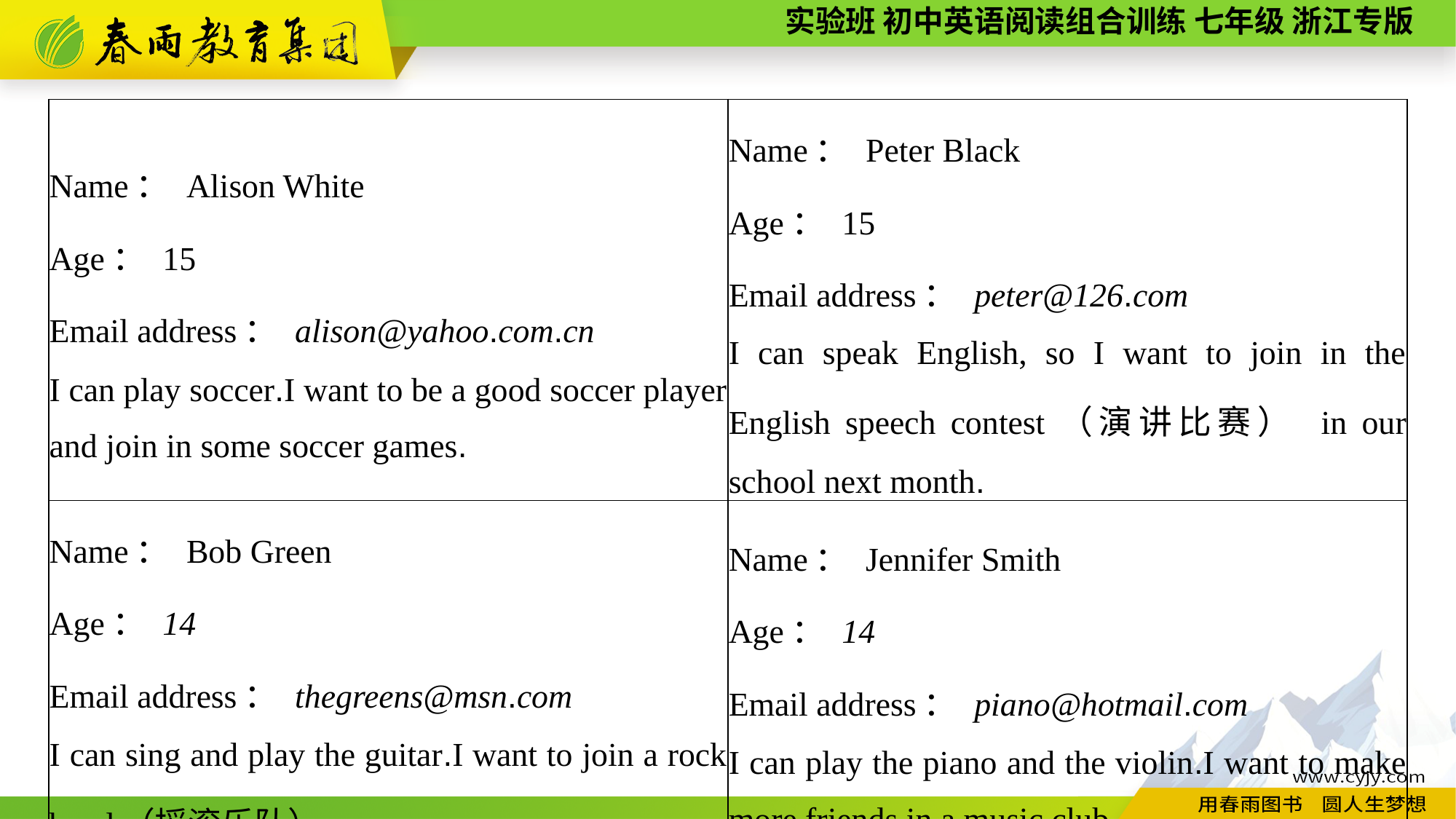

| Name： Alison White Age： 15 Email address： alison@yahoo.com.cn I can play soccer.I want to be a good soccer player and join in some soccer games. | Name： Peter Black Age： 15 Email address： peter@126.com I can speak English, so I want to join in the English speech contest（演讲比赛） in our school next month. |
| --- | --- |
| Name： Bob Green Age： 14 Email address： thegreens@msn.com I can sing and play the guitar.I want to join a rock band（摇滚乐队）. | Name： Jennifer Smith Age： 14 Email address： piano@hotmail.com I can play the piano and the violin.I want to make more friends in a music club. |